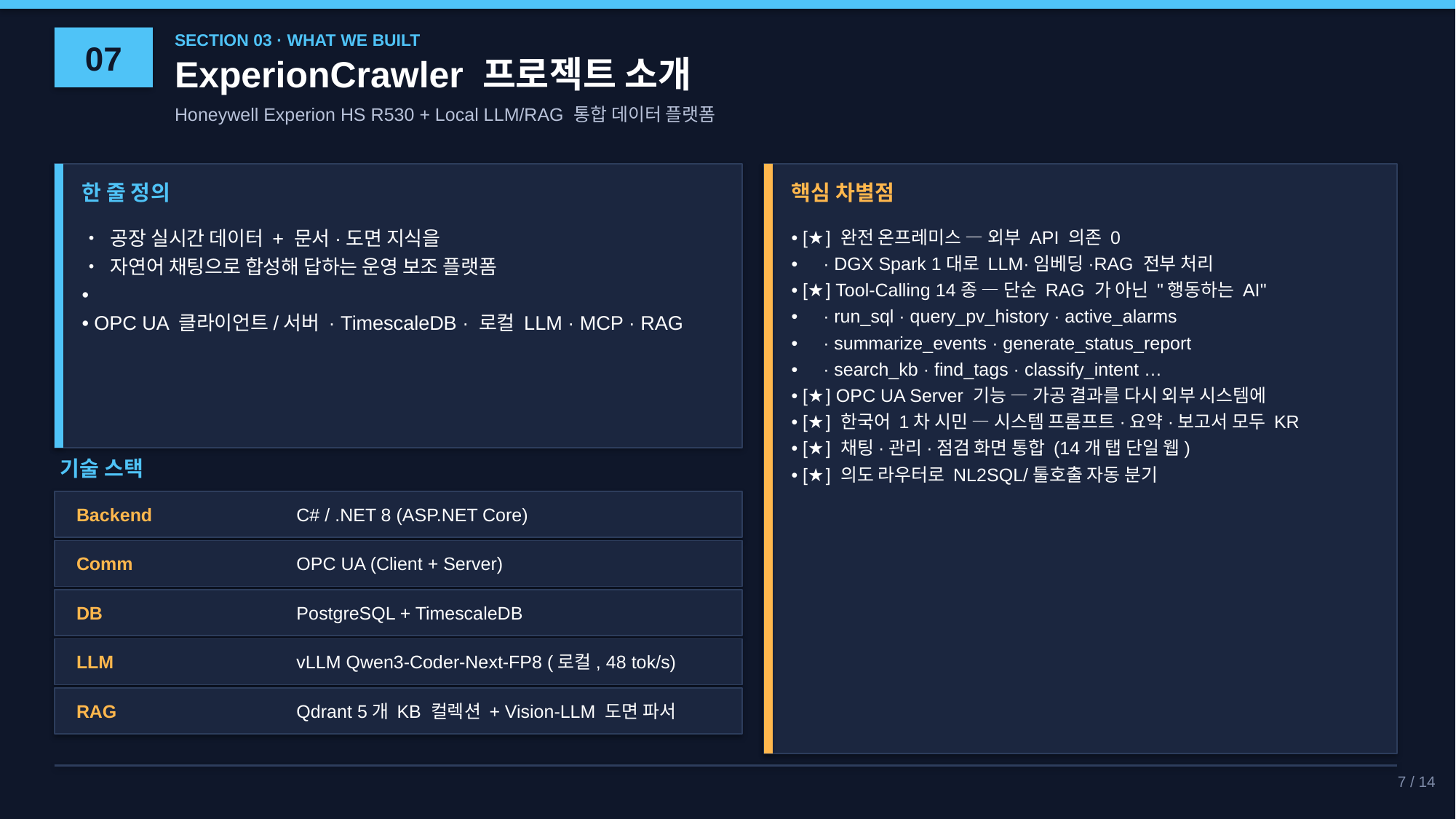

07
SECTION 03 · WHAT WE BUILT
ExperionCrawler 프로젝트 소개
Honeywell Experion HS R530 + Local LLM/RAG 통합 데이터 플랫폼

한 줄 정의
핵심 차별점
• 공장 실시간 데이터 + 문서·도면 지식을
• 자연어 채팅으로 합성해 답하는 운영 보조 플랫폼
•
• OPC UA 클라이언트/서버 · TimescaleDB · 로컬 LLM · MCP · RAG
• [★] 완전 온프레미스 — 외부 API 의존 0
•     · DGX Spark 1대로 LLM·임베딩·RAG 전부 처리
• [★] Tool-Calling 14종 — 단순 RAG 가 아닌 "행동하는 AI"
•     · run_sql · query_pv_history · active_alarms
•     · summarize_events · generate_status_report
•     · search_kb · find_tags · classify_intent …
• [★] OPC UA Server 기능 — 가공 결과를 다시 외부 시스템에
• [★] 한국어 1차 시민 — 시스템 프롬프트·요약·보고서 모두 KR
• [★] 채팅·관리·점검 화면 통합 (14개 탭 단일 웹)
• [★] 의도 라우터로 NL2SQL/툴호출 자동 분기
기술 스택

Backend
C# / .NET 8 (ASP.NET Core)

Comm
OPC UA (Client + Server)

DB
PostgreSQL + TimescaleDB

LLM
vLLM Qwen3-Coder-Next-FP8 (로컬, 48 tok/s)

RAG
Qdrant 5개 KB 컬렉션 + Vision-LLM 도면 파서

7 / 14